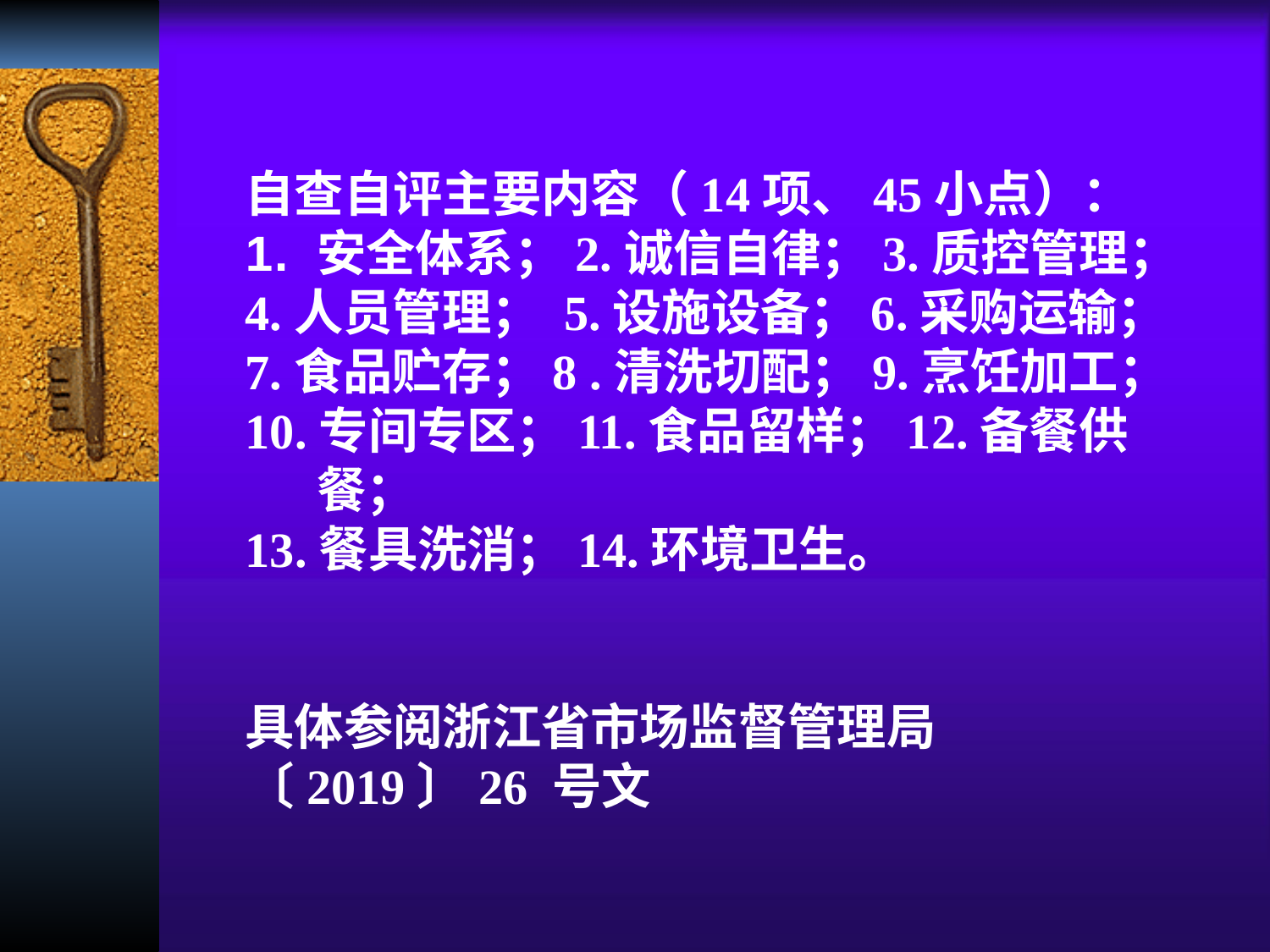

自查自评主要内容（14项、45小点）：
安全体系；2.诚信自律；3.质控管理；
4.人员管理； 5.设施设备；6.采购运输；
7.食品贮存；8 .清洗切配；9.烹饪加工；
10.专间专区；11.食品留样；12.备餐供餐；
13.餐具洗消；14.环境卫生。

具体参阅浙江省市场监督管理局〔2019〕26 号文